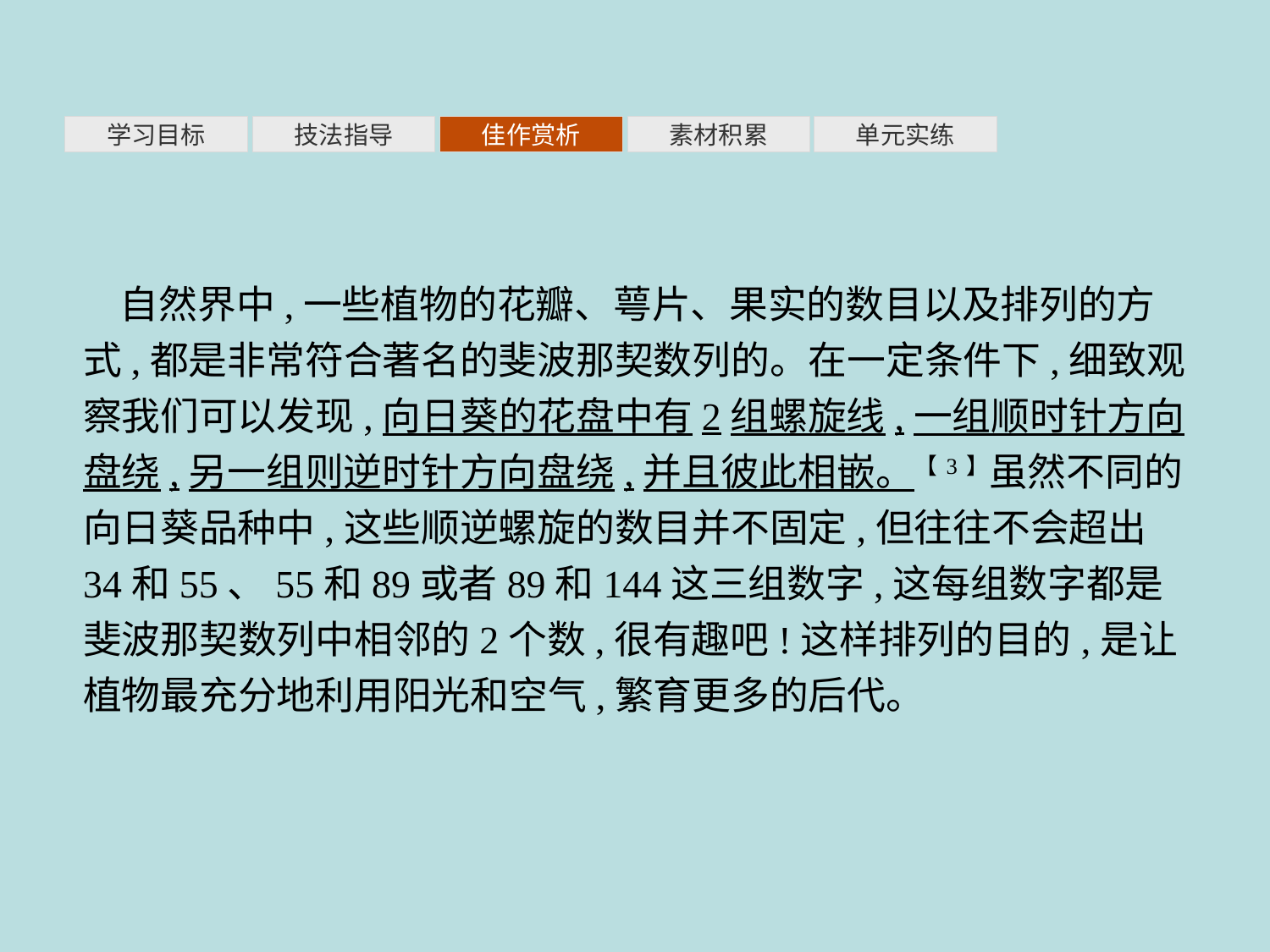

素材积累
学习目标
技法指导
佳作赏析
单元实练
自然界中,一些植物的花瓣、萼片、果实的数目以及排列的方式,都是非常符合著名的斐波那契数列的。在一定条件下,细致观察我们可以发现,向日葵的花盘中有2组螺旋线,一组顺时针方向盘绕,另一组则逆时针方向盘绕,并且彼此相嵌。【3】虽然不同的向日葵品种中,这些顺逆螺旋的数目并不固定,但往往不会超出34和55、55和89或者89和144这三组数字,这每组数字都是斐波那契数列中相邻的2个数,很有趣吧!这样排列的目的,是让植物最充分地利用阳光和空气,繁育更多的后代。